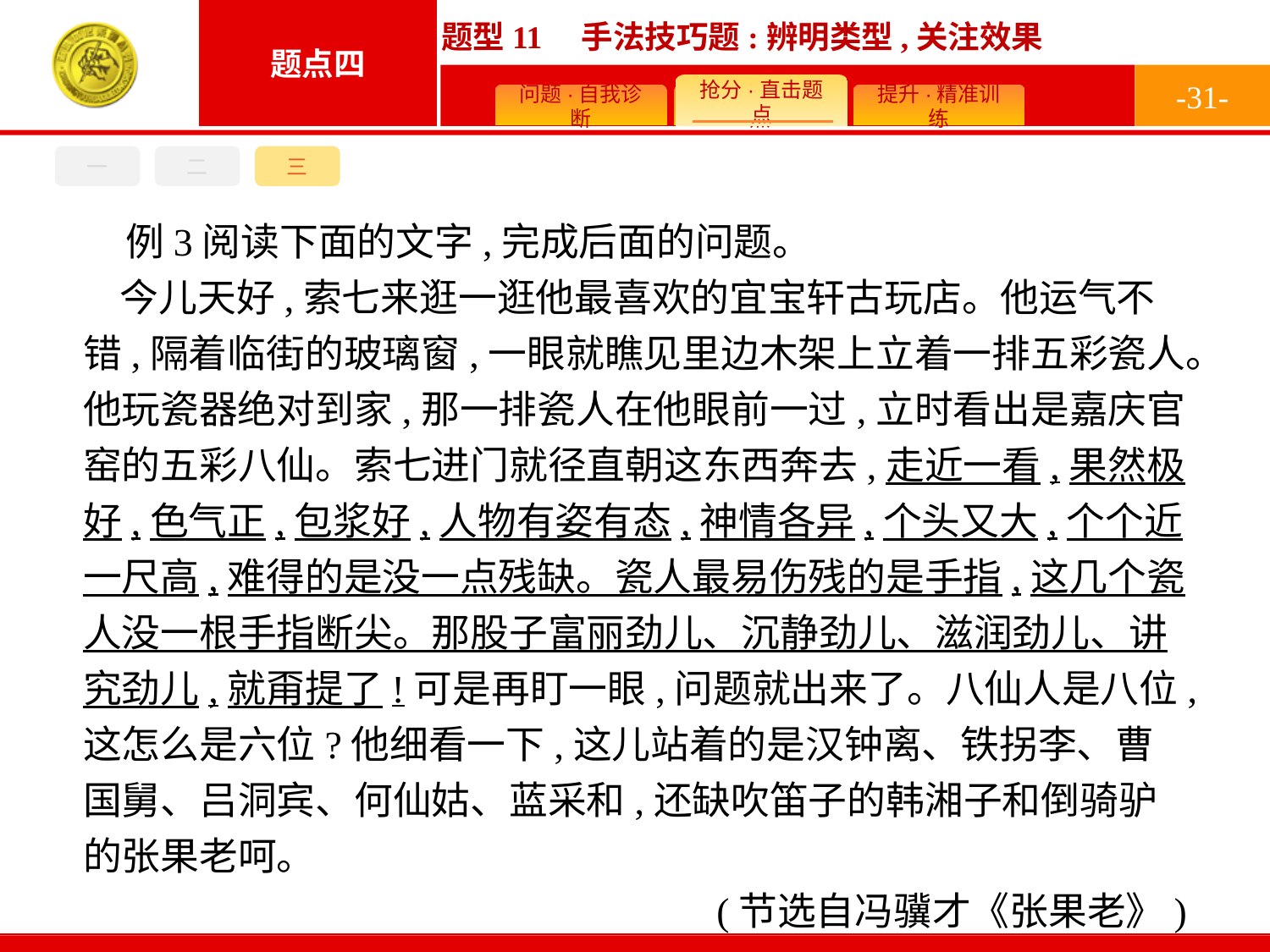

-31-
三
一
二
例3阅读下面的文字,完成后面的问题。
今儿天好,索七来逛一逛他最喜欢的宜宝轩古玩店。他运气不错,隔着临街的玻璃窗,一眼就瞧见里边木架上立着一排五彩瓷人。他玩瓷器绝对到家,那一排瓷人在他眼前一过,立时看出是嘉庆官窑的五彩八仙。索七进门就径直朝这东西奔去,走近一看,果然极好,色气正,包浆好,人物有姿有态,神情各异,个头又大,个个近一尺高,难得的是没一点残缺。瓷人最易伤残的是手指,这几个瓷人没一根手指断尖。那股子富丽劲儿、沉静劲儿、滋润劲儿、讲究劲儿,就甭提了!可是再盯一眼,问题就出来了。八仙人是八位,这怎么是六位?他细看一下,这儿站着的是汉钟离、铁拐李、曹国舅、吕洞宾、何仙姑、蓝采和,还缺吹笛子的韩湘子和倒骑驴的张果老呵。
(节选自冯骥才《张果老》)